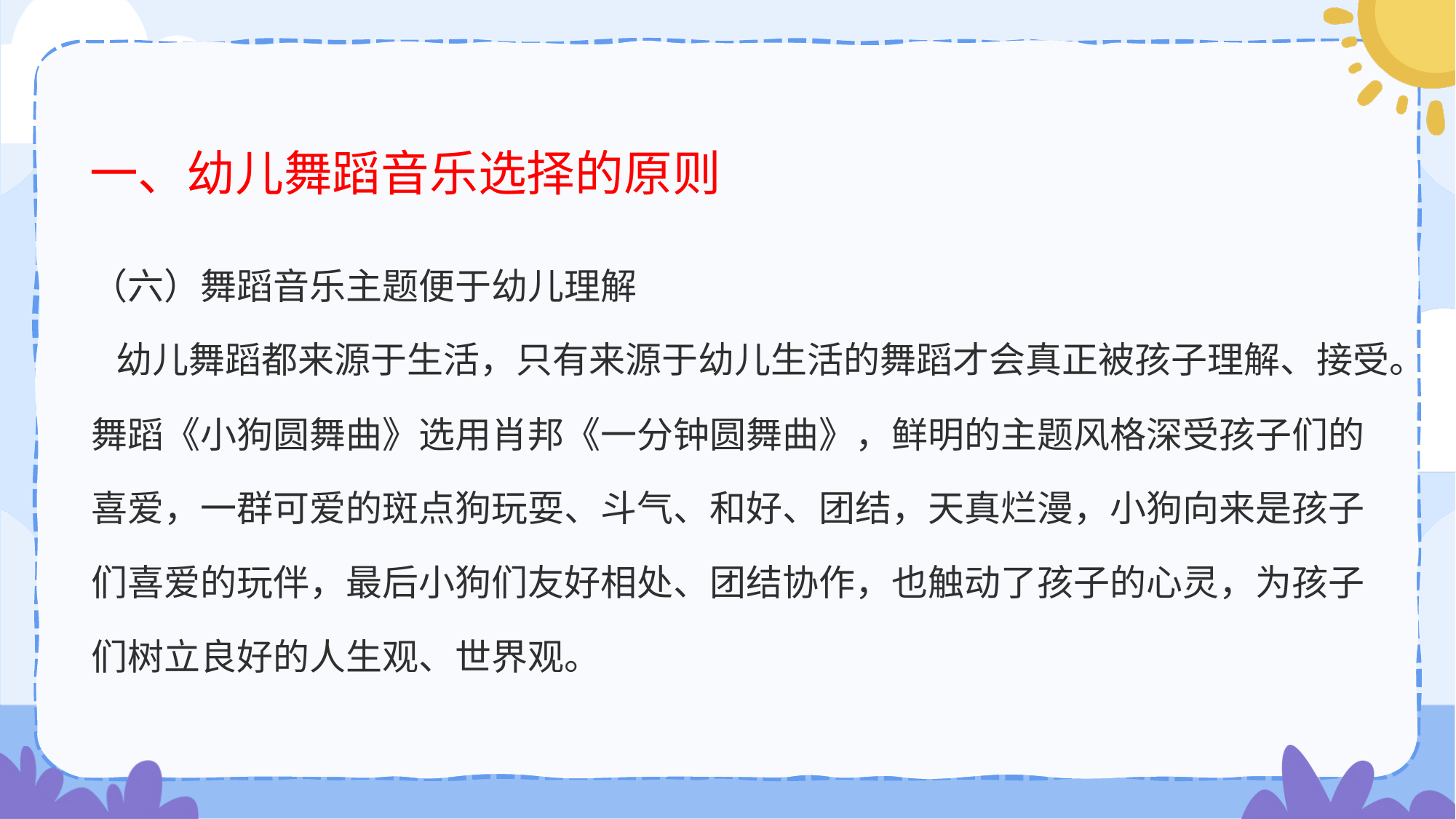

# 一、幼儿舞蹈音乐选择的原则
（六）舞蹈音乐主题便于幼儿理解
   幼儿舞蹈都来源于生活，只有来源于幼儿生活的舞蹈才会真正被孩子理解、接受。舞蹈《小狗圆舞曲》选用肖邦《一分钟圆舞曲》，鲜明的主题风格深受孩子们的喜爱，一群可爱的斑点狗玩耍、斗气、和好、团结，天真烂漫，小狗向来是孩子们喜爱的玩伴，最后小狗们友好相处、团结协作，也触动了孩子的心灵，为孩子们树立良好的人生观、世界观。